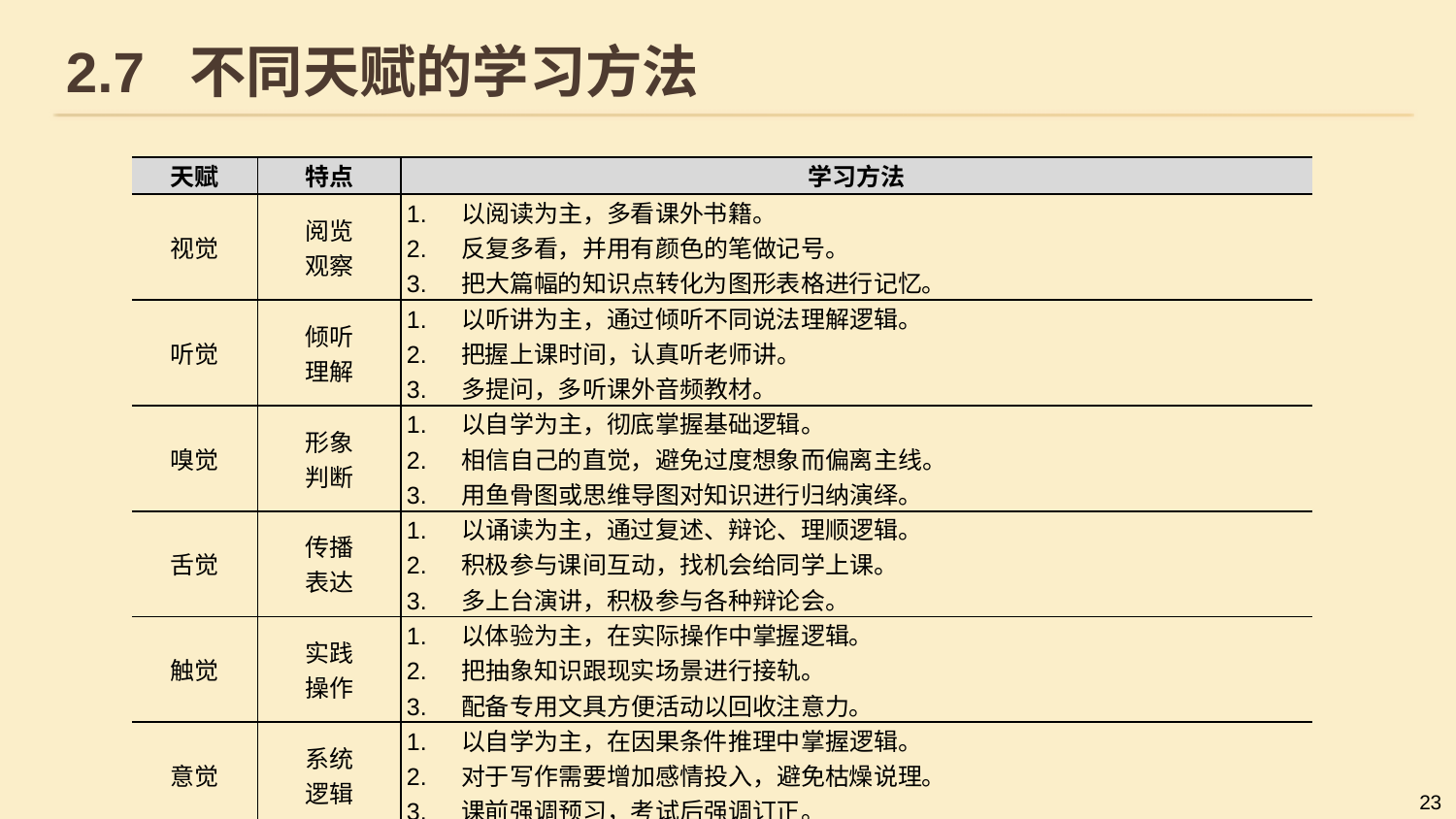

# 2.7  不同天赋的学习方法
| 天赋 | 特点 | 学习方法 |
| --- | --- | --- |
| 视觉 | 阅览 观察 | 以阅读为主，多看课外书籍。 反复多看，并用有颜色的笔做记号。 把大篇幅的知识点转化为图形表格进行记忆。 |
| 听觉 | 倾听 理解 | 以听讲为主，通过倾听不同说法理解逻辑。 把握上课时间，认真听老师讲。 多提问，多听课外音频教材。 |
| 嗅觉 | 形象 判断 | 以自学为主，彻底掌握基础逻辑。 相信自己的直觉，避免过度想象而偏离主线。 用鱼骨图或思维导图对知识进行归纳演绎。 |
| 舌觉 | 传播 表达 | 以诵读为主，通过复述、辩论、理顺逻辑。 积极参与课间互动，找机会给同学上课。 多上台演讲，积极参与各种辩论会。 |
| 触觉 | 实践 操作 | 以体验为主，在实际操作中掌握逻辑。 把抽象知识跟现实场景进行接轨。 配备专用文具方便活动以回收注意力。 |
| 意觉 | 系统 逻辑 | 以自学为主，在因果条件推理中掌握逻辑。 对于写作需要增加感情投入，避免枯燥说理。 课前强调预习，考试后强调订正。 |
23